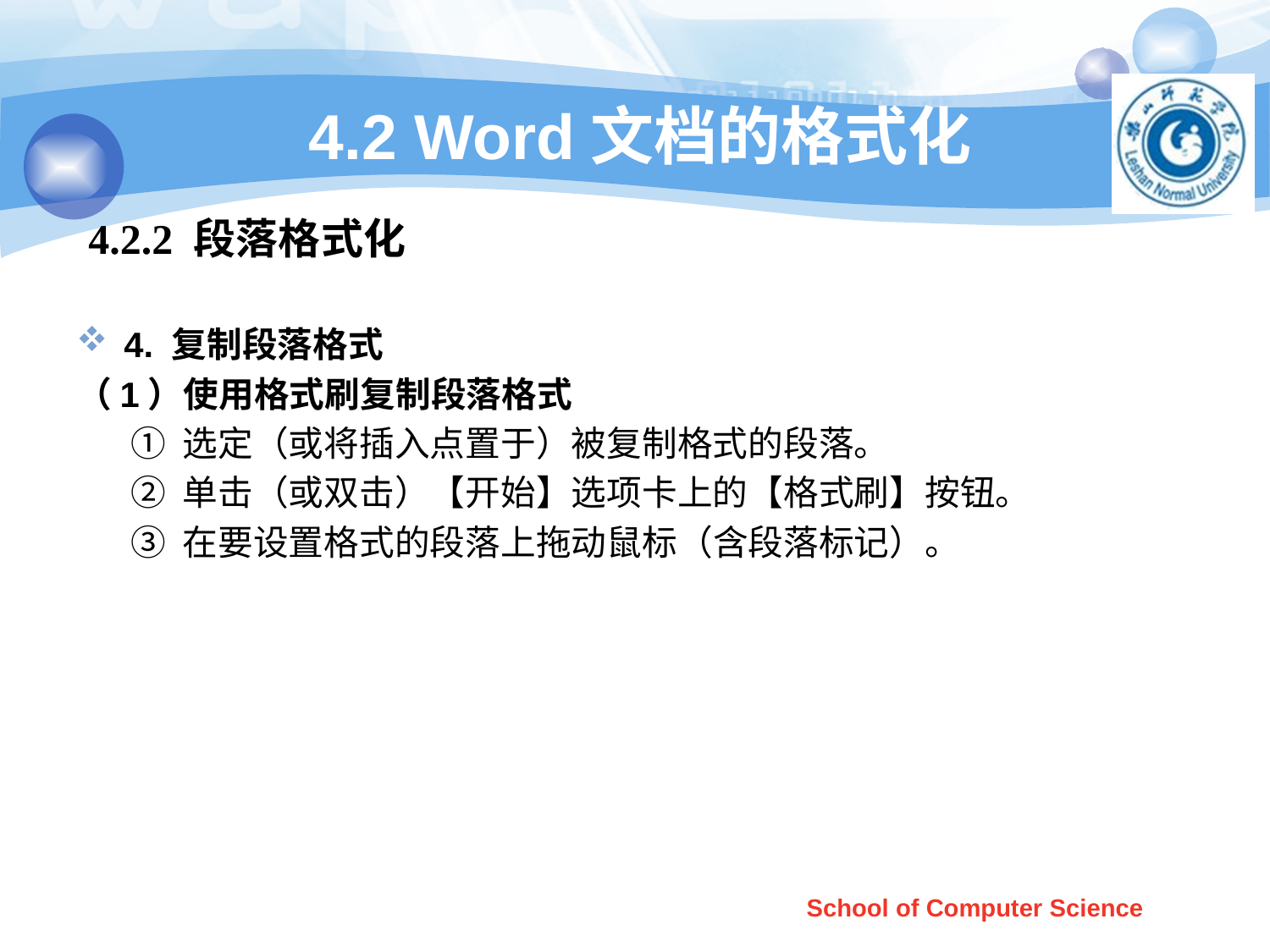

# 4.2 Word文档的格式化
4.2.2 段落格式化
4. 复制段落格式
（1）使用格式刷复制段落格式
       ① 选定（或将插入点置于）被复制格式的段落。
       ② 单击（或双击）【开始】选项卡上的【格式刷】按钮。
       ③ 在要设置格式的段落上拖动鼠标（含段落标记）。

School of Computer Science